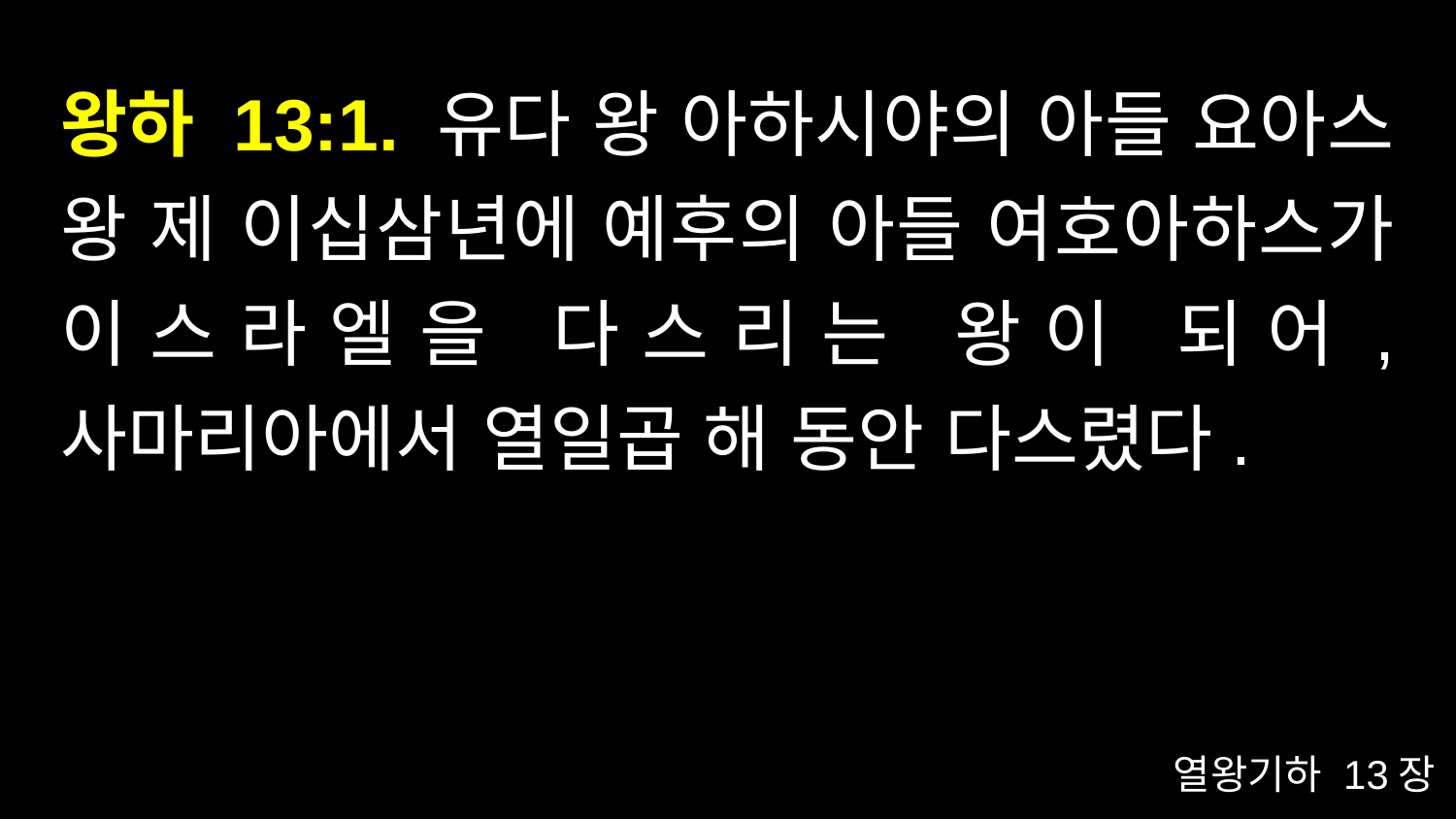

# 왕하 13:1. 유다 왕 아하시야의 아들 요아스 왕 제 이십삼년에 예후의 아들 여호아하스가 이스라엘을 다스리는 왕이 되어, 사마리아에서 열일곱 해 동안 다스렸다.
열왕기하 13장